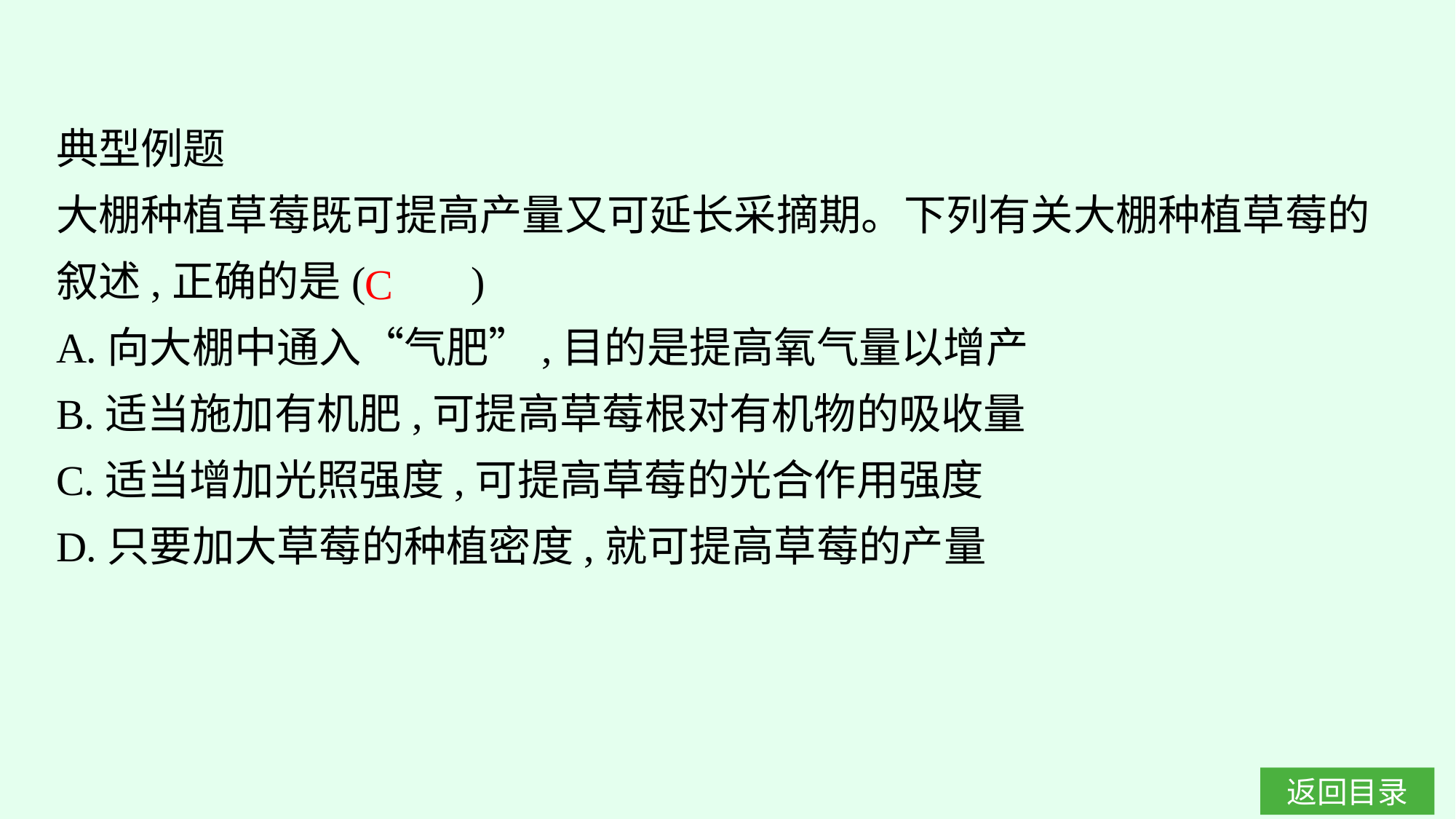

典型例题
大棚种植草莓既可提高产量又可延长采摘期。下列有关大棚种植草莓的叙述,正确的是(　　)
A.向大棚中通入“气肥”,目的是提高氧气量以增产
B.适当施加有机肥,可提高草莓根对有机物的吸收量
C.适当增加光照强度,可提高草莓的光合作用强度
D.只要加大草莓的种植密度,就可提高草莓的产量
C